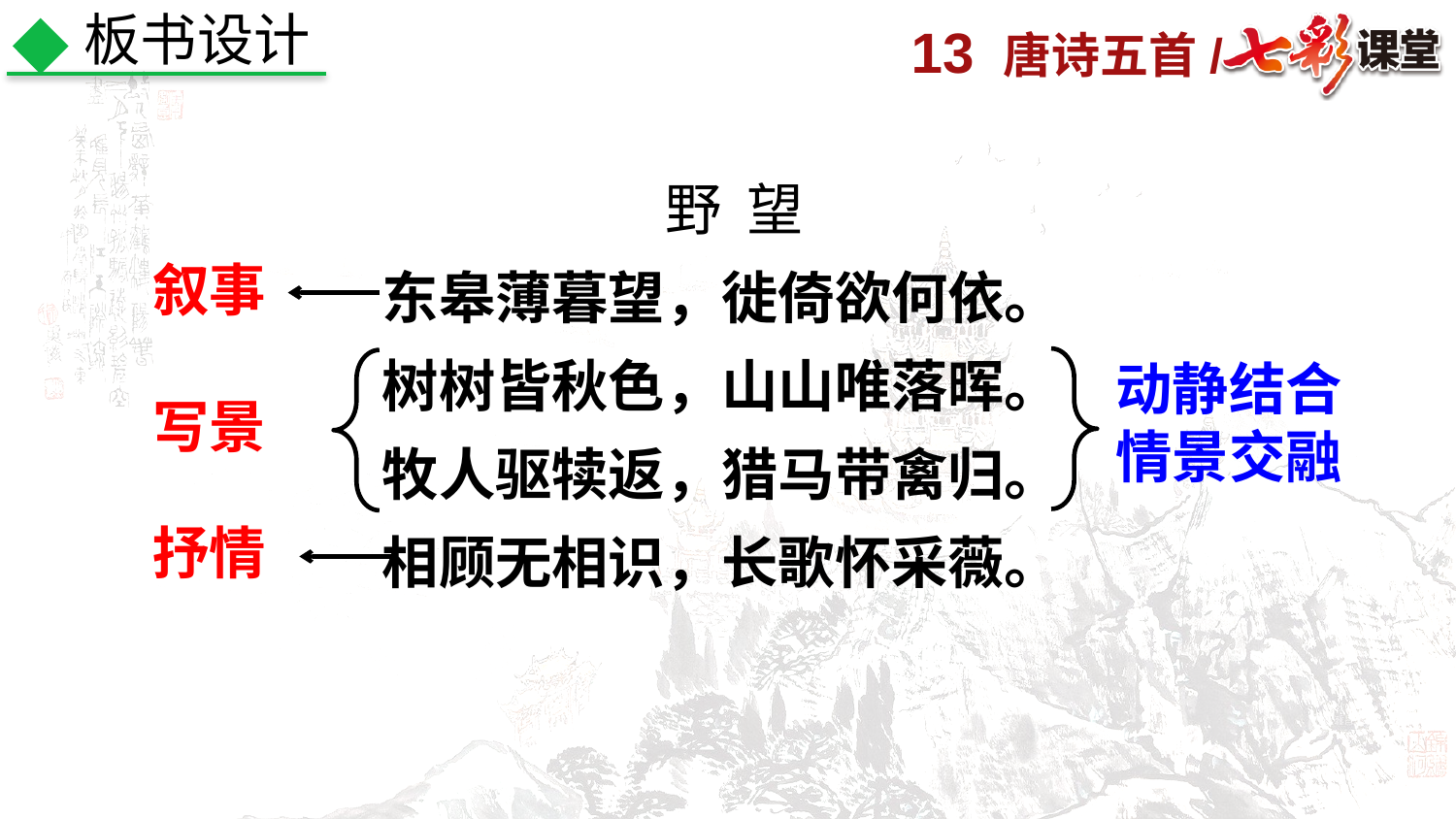

板书设计

野  望
东皋薄暮望，徙倚欲何依。
树树皆秋色，山山唯落晖。
牧人驱犊返，猎马带禽归。
相顾无相识，长歌怀采薇。
叙事
动静结合
情景交融

写景
抒情